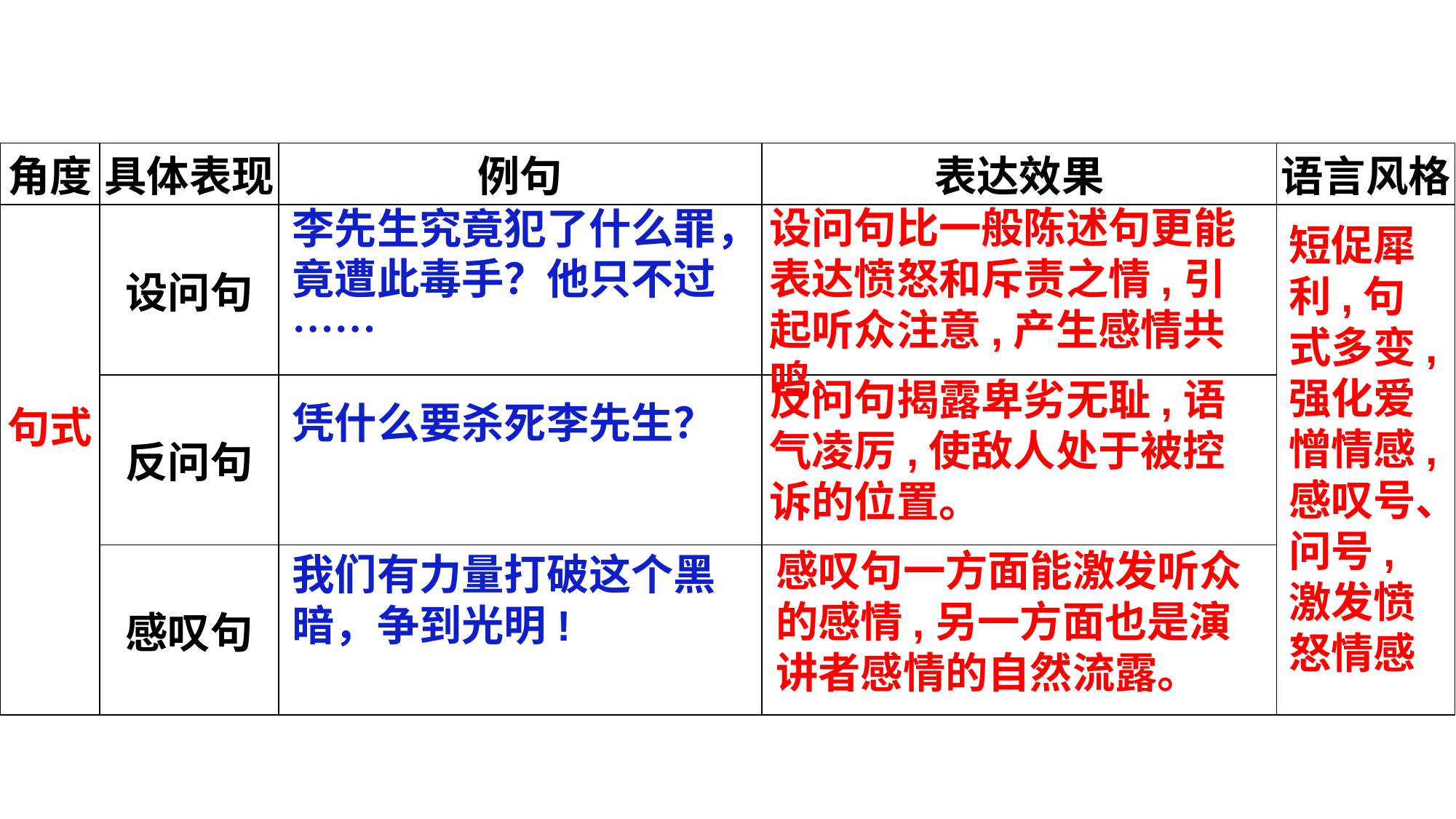

| 角度 | 具体表现 | 例句 | 表达效果 | 语言风格 |
| --- | --- | --- | --- | --- |
| 句式 | 设问句 |  |  |  |
|  | 反问句 |  |  |  |
|  | 感叹句 |  |  |  |
李先生究竟犯了什么罪，竟遭此毒手？他只不过……
设问句比一般陈述句更能表达愤怒和斥责之情,引起听众注意,产生感情共鸣。
短促犀利,句式多变,强化爱憎情感,感叹号、问号,激发愤怒情感
反问句揭露卑劣无耻,语气凌厉,使敌人处于被控诉的位置。
凭什么要杀死李先生？
感叹句一方面能激发听众的感情,另一方面也是演讲者感情的自然流露。
我们有力量打破这个黑暗，争到光明!